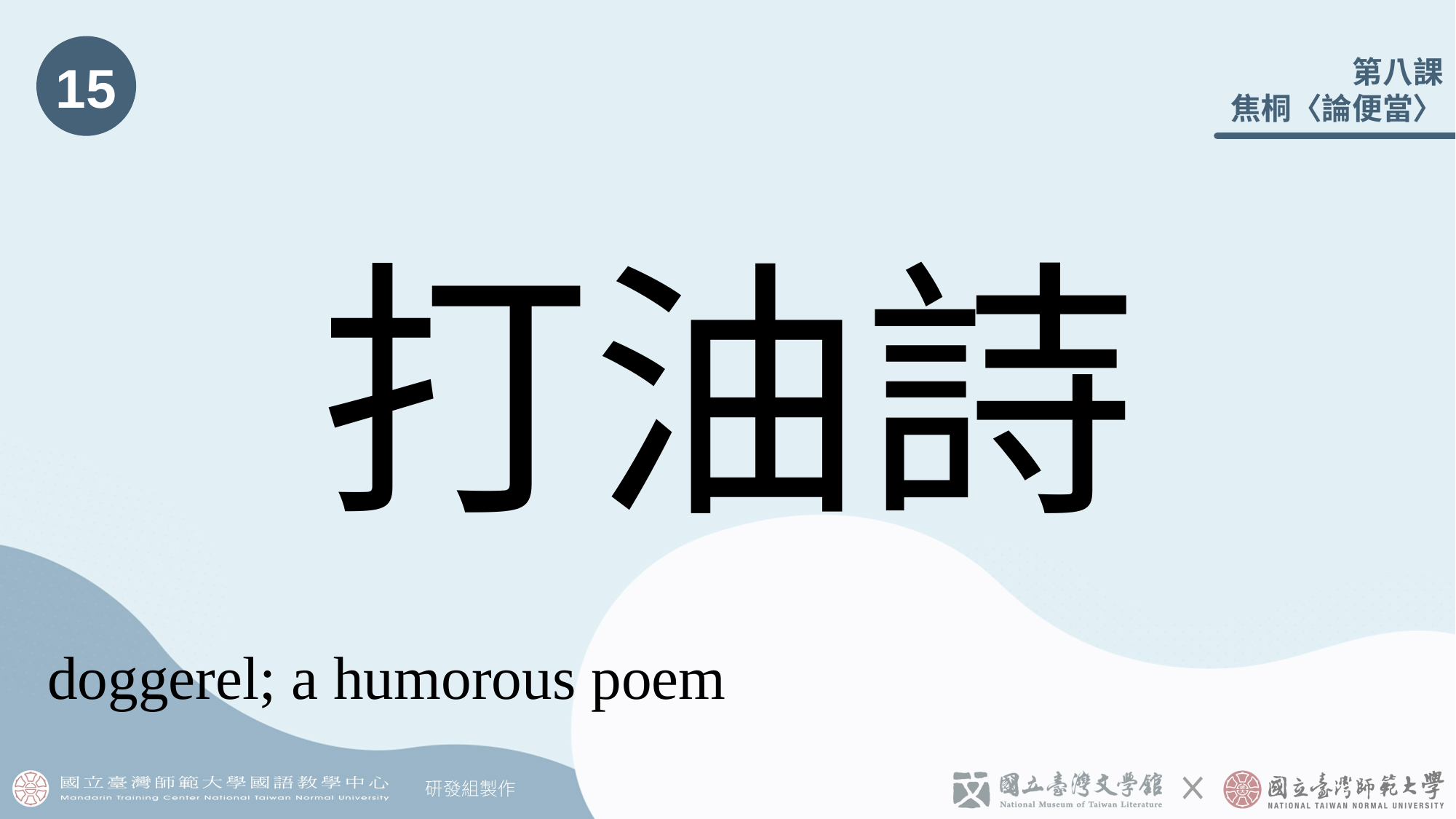

15
# 打油詩
doggerel; a humorous poem